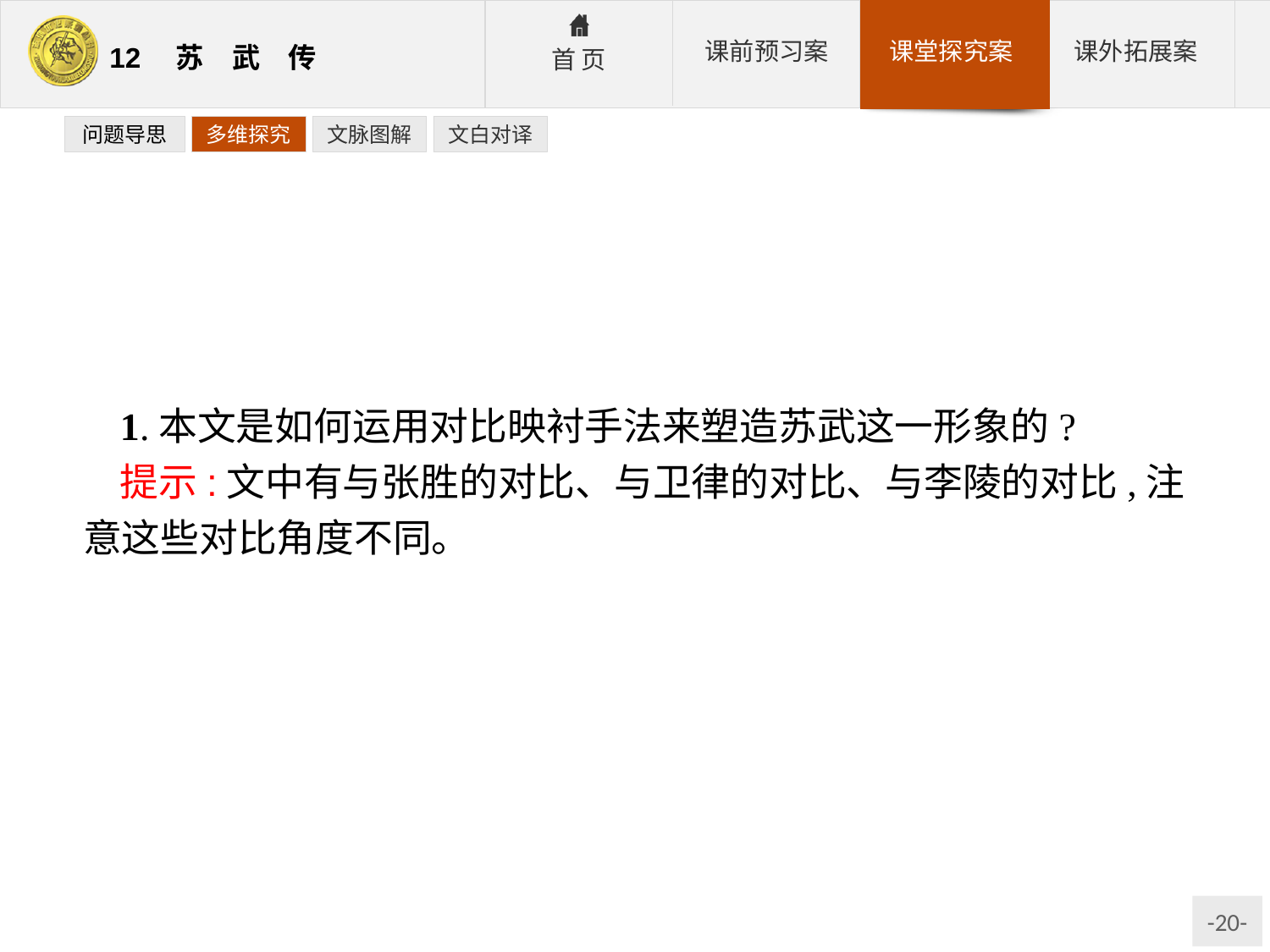

问题导思
多维探究
文脉图解
文白对译
1.本文是如何运用对比映衬手法来塑造苏武这一形象的?
提示:文中有与张胜的对比、与卫律的对比、与李陵的对比,注意这些对比角度不同。